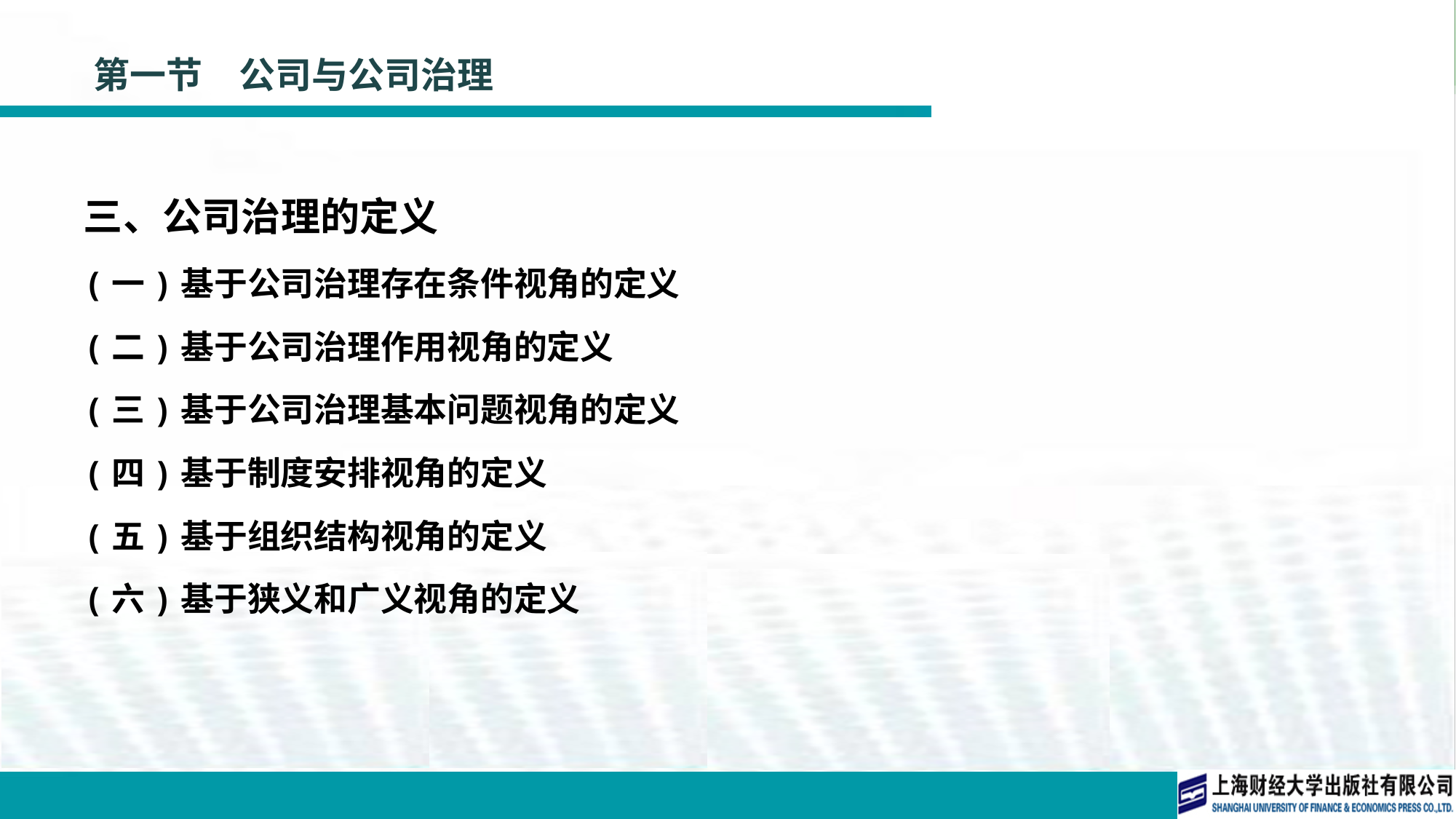

# 第一节　公司与公司治理
三、公司治理的定义
(一)基于公司治理存在条件视角的定义
(二)基于公司治理作用视角的定义
(三)基于公司治理基本问题视角的定义
(四)基于制度安排视角的定义
(五)基于组织结构视角的定义
(六)基于狭义和广义视角的定义